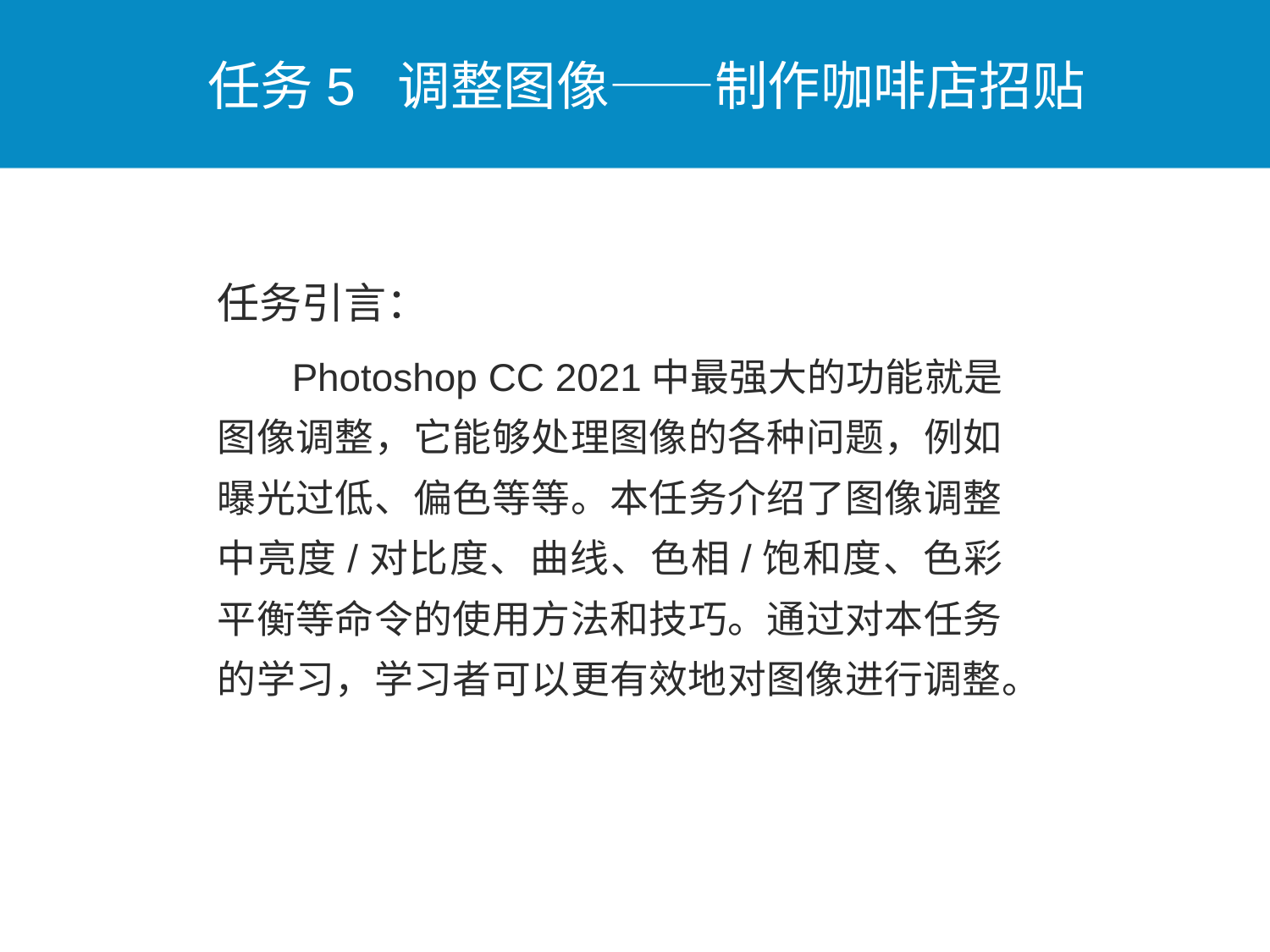

任务5  调整图像——制作咖啡店招贴
任务引言：
Photoshop CC 2021中最强大的功能就是图像调整，它能够处理图像的各种问题，例如曝光过低、偏色等等。本任务介绍了图像调整中亮度/对比度、曲线、色相/饱和度、色彩平衡等命令的使用方法和技巧。通过对本任务的学习，学习者可以更有效地对图像进行调整。